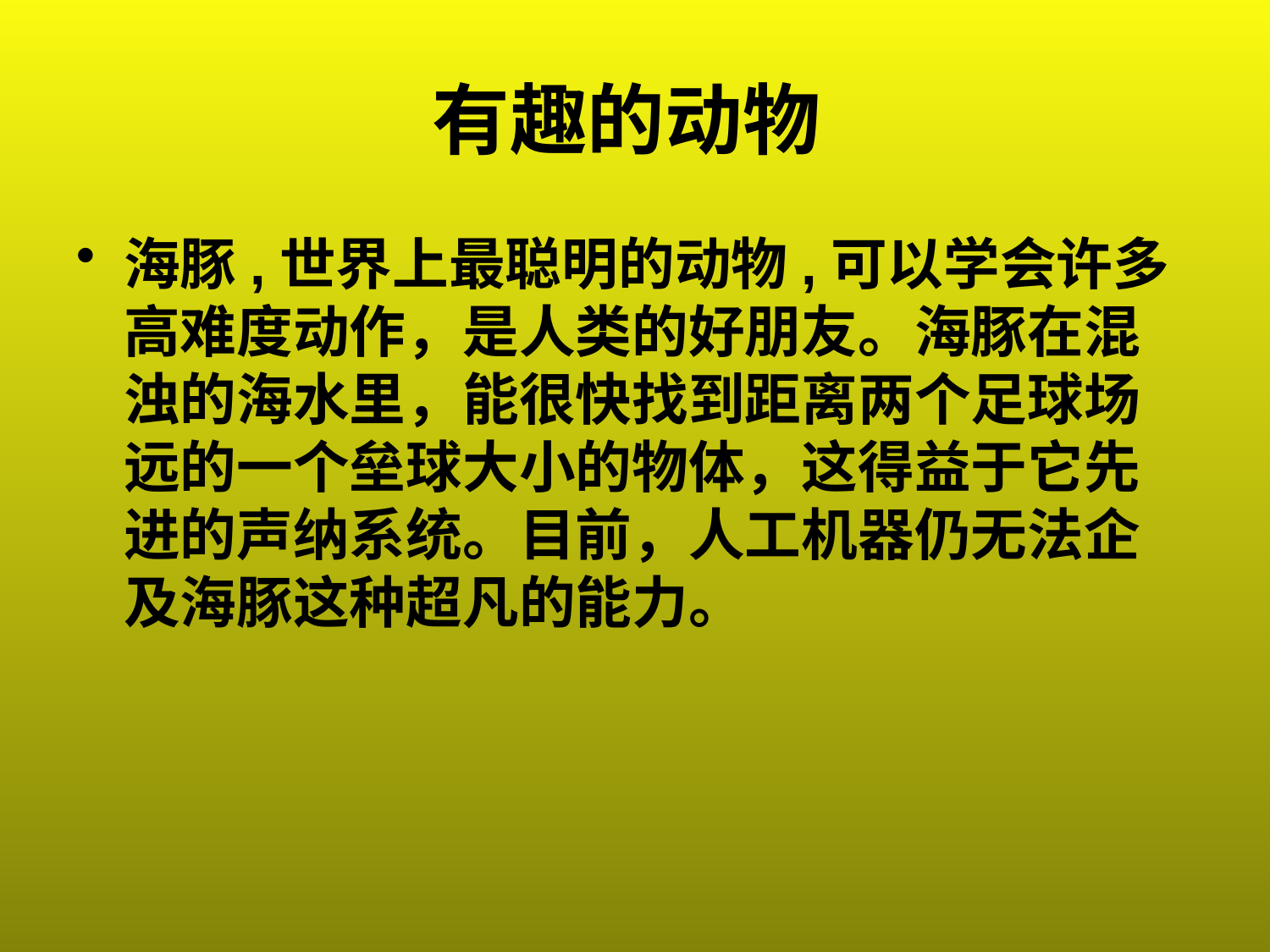

# 有趣的动物
海豚,世界上最聪明的动物,可以学会许多高难度动作，是人类的好朋友。海豚在混浊的海水里，能很快找到距离两个足球场远的一个垒球大小的物体，这得益于它先进的声纳系统。目前，人工机器仍无法企及海豚这种超凡的能力。